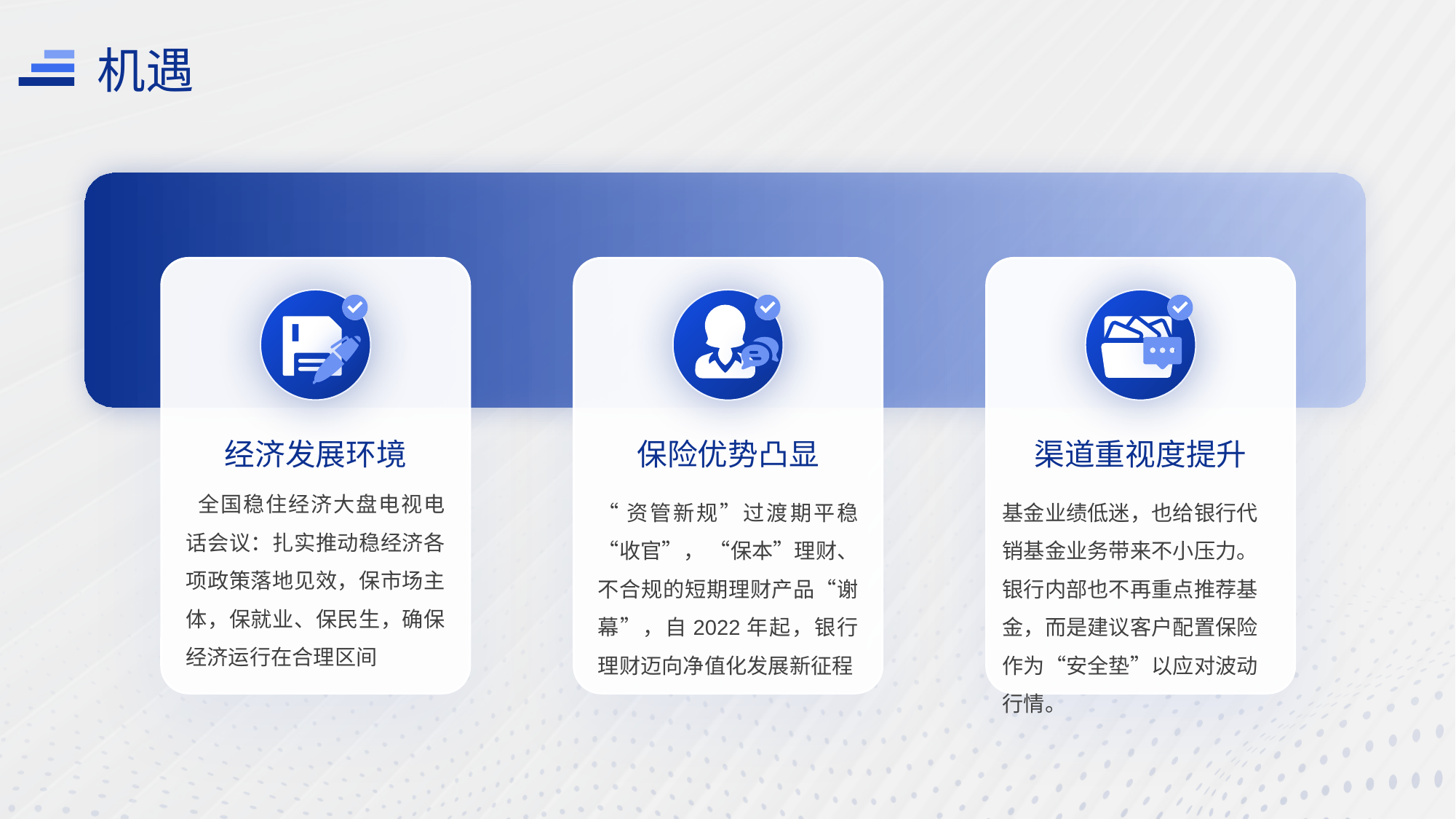

机遇

经济发展环境
 全国稳住经济大盘电视电话会议：扎实推动稳经济各项政策落地见效，保市场主体，保就业、保民生，确保经济运行在合理区间

保险优势凸显
“资管新规”过渡期平稳“收官”， “保本”理财、不合规的短期理财产品“谢幕”，自2022年起，银行理财迈向净值化发展新征程

渠道重视度提升
基金业绩低迷，也给银行代销基金业务带来不小压力。银行内部也不再重点推荐基金，而是建议客户配置保险作为“安全垫”以应对波动行情。